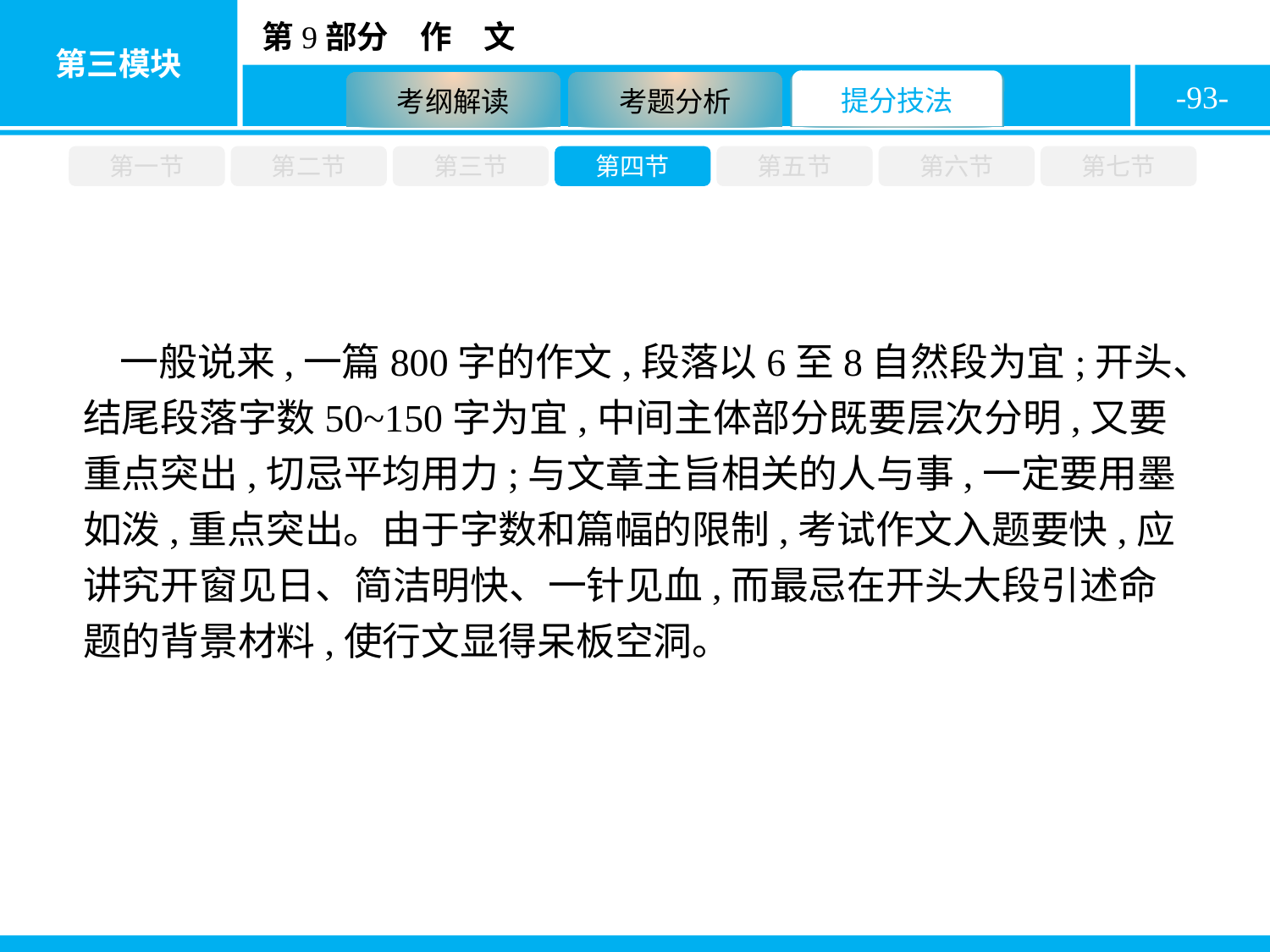

-93-
第一节
第二节
第三节
第四节
第五节
第六节
第七节
一般说来,一篇800字的作文,段落以6至8自然段为宜;开头、结尾段落字数50~150字为宜,中间主体部分既要层次分明,又要重点突出,切忌平均用力;与文章主旨相关的人与事,一定要用墨如泼,重点突出。由于字数和篇幅的限制,考试作文入题要快,应讲究开窗见日、简洁明快、一针见血,而最忌在开头大段引述命题的背景材料,使行文显得呆板空洞。